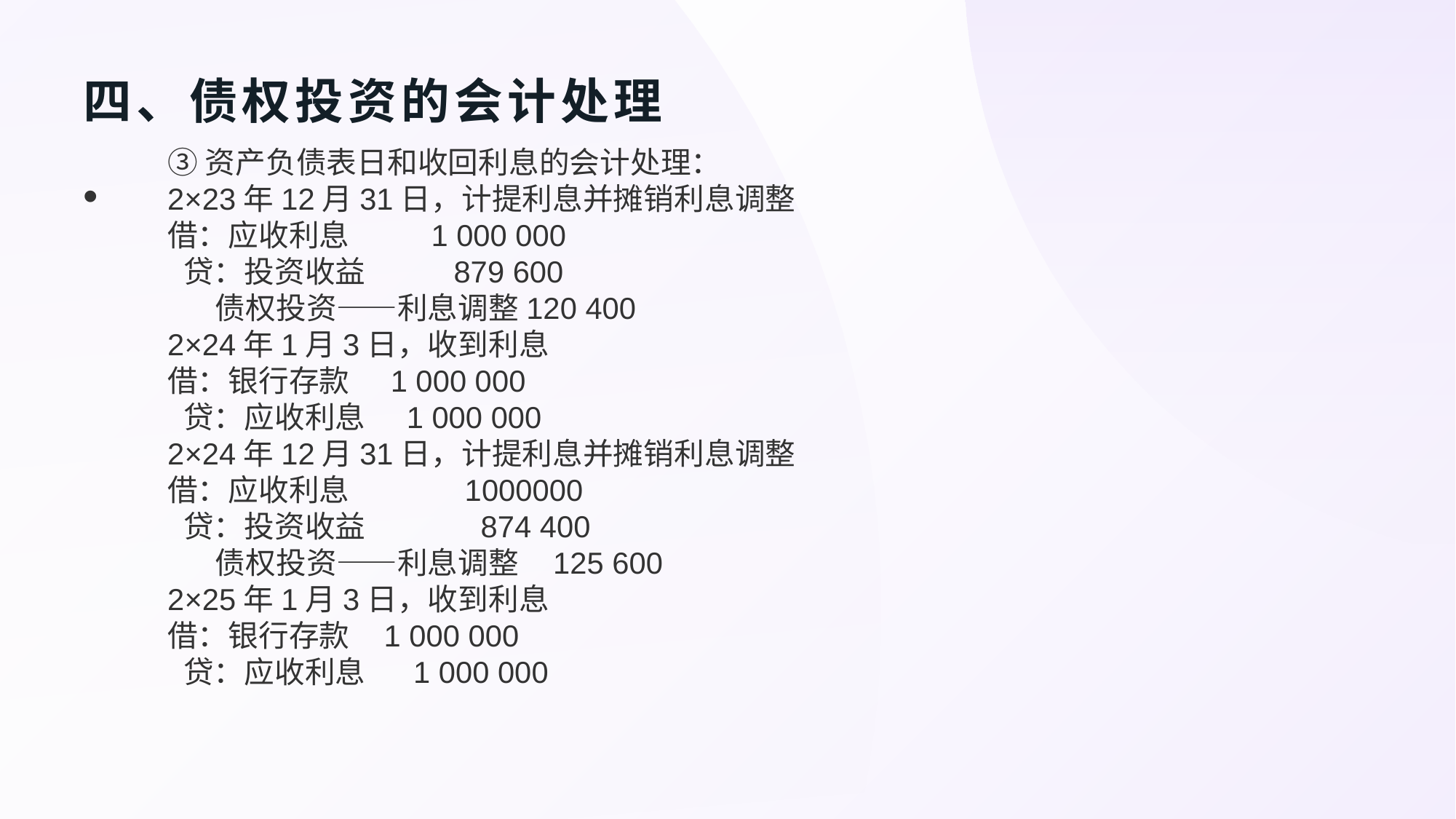

# 四、债权投资的会计处理
③资产负债表日和收回利息的会计处理：
2×23年12月31日，计提利息并摊销利息调整
借：应收利息           1 000 000
贷：投资收益            879 600
债权投资——利息调整120 400
2×24年1月3日，收到利息
借：银行存款     1 000 000
贷：应收利息     1 000 000
2×24年12月31日，计提利息并摊销利息调整
借：应收利息                1000000
贷：投资收益                874 400
债权投资——利息调整    125 600
2×25年1月3日，收到利息
借：银行存款    1 000 000
贷：应收利息      1 000 000